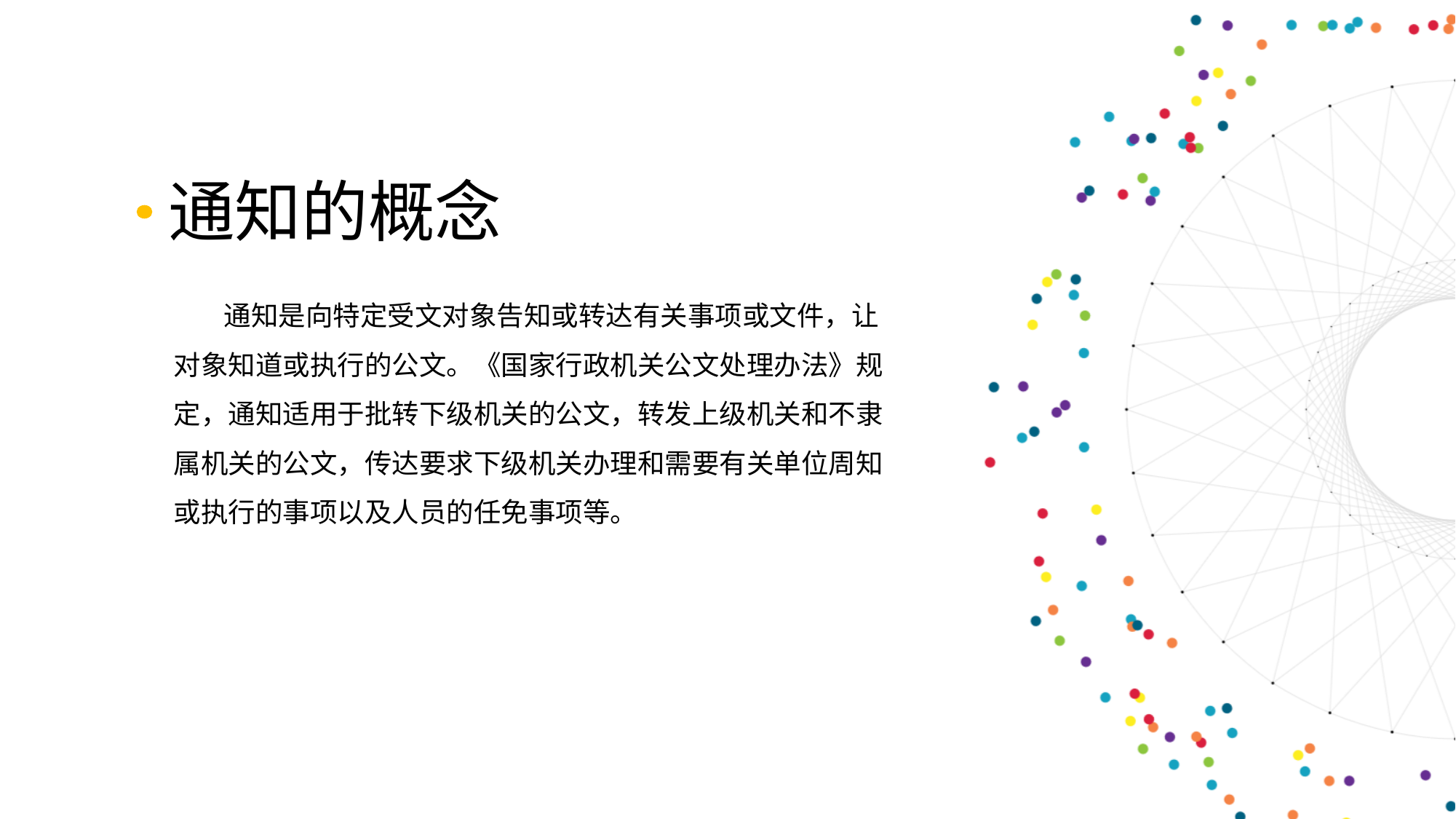

通知的概念

       通知是向特定受文对象告知或转达有关事项或文件，让对象知道或执行的公文。《国家行政机关公文处理办法》规定，通知适用于批转下级机关的公文，转发上级机关和不隶属机关的公文，传达要求下级机关办理和需要有关单位周知或执行的事项以及人员的任免事项等。